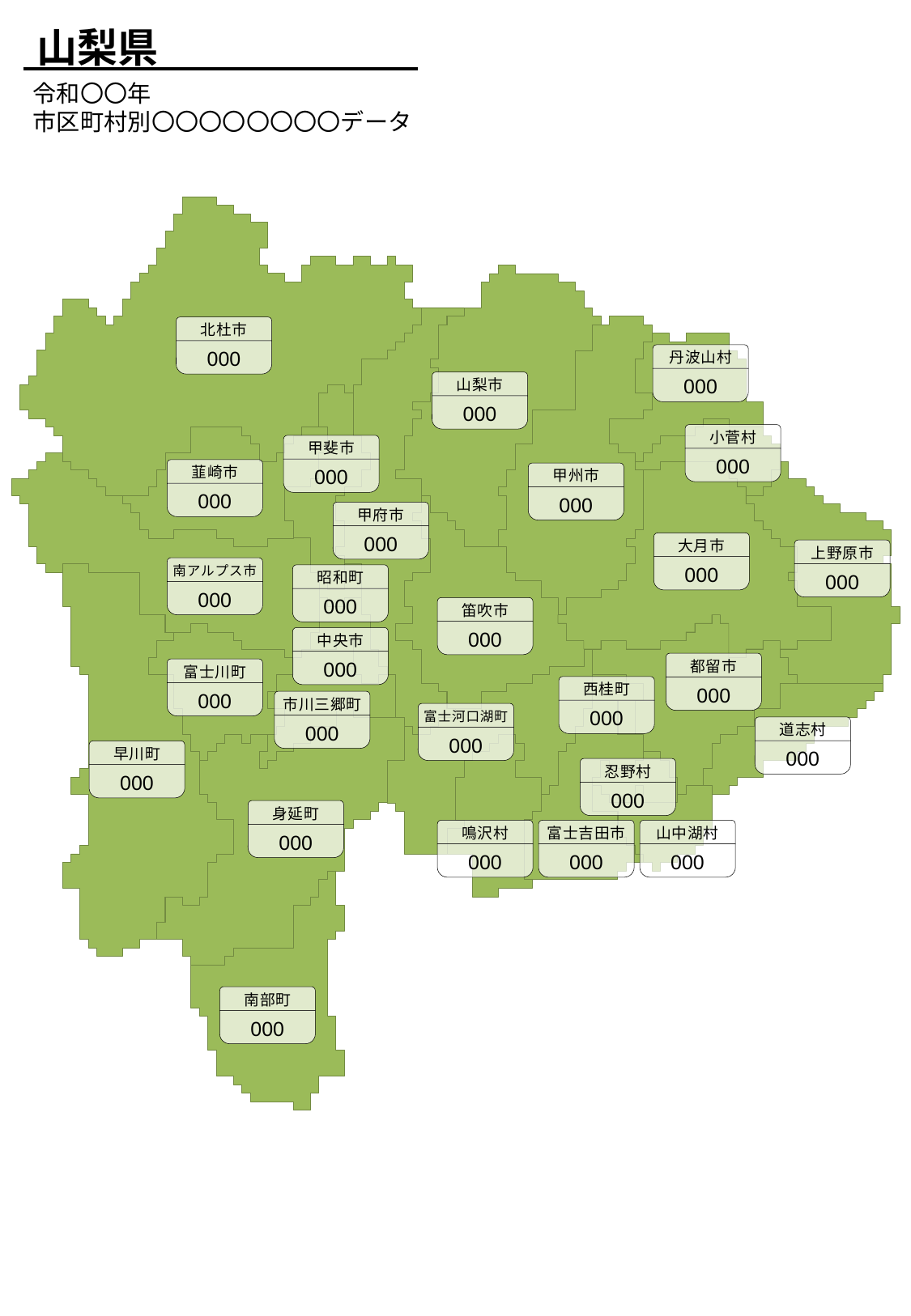

山梨県
令和〇〇年
市区町村別〇〇〇〇〇〇〇〇データ

北杜市
000
丹波山村
000
山梨市
000
小菅村
000
甲斐市
000
韮崎市
000
甲州市
000
甲府市
000
大月市
000
上野原市
000
南アルプス市
000
昭和町
000
笛吹市
000
中央市
000
都留市
000
富士川町
000
西桂町
000
市川三郷町
000
富士河口湖町
000
道志村
000
早川町
000
忍野村
000
身延町
000
鳴沢村
000
富士吉田市
000
山中湖村
000
南部町
000